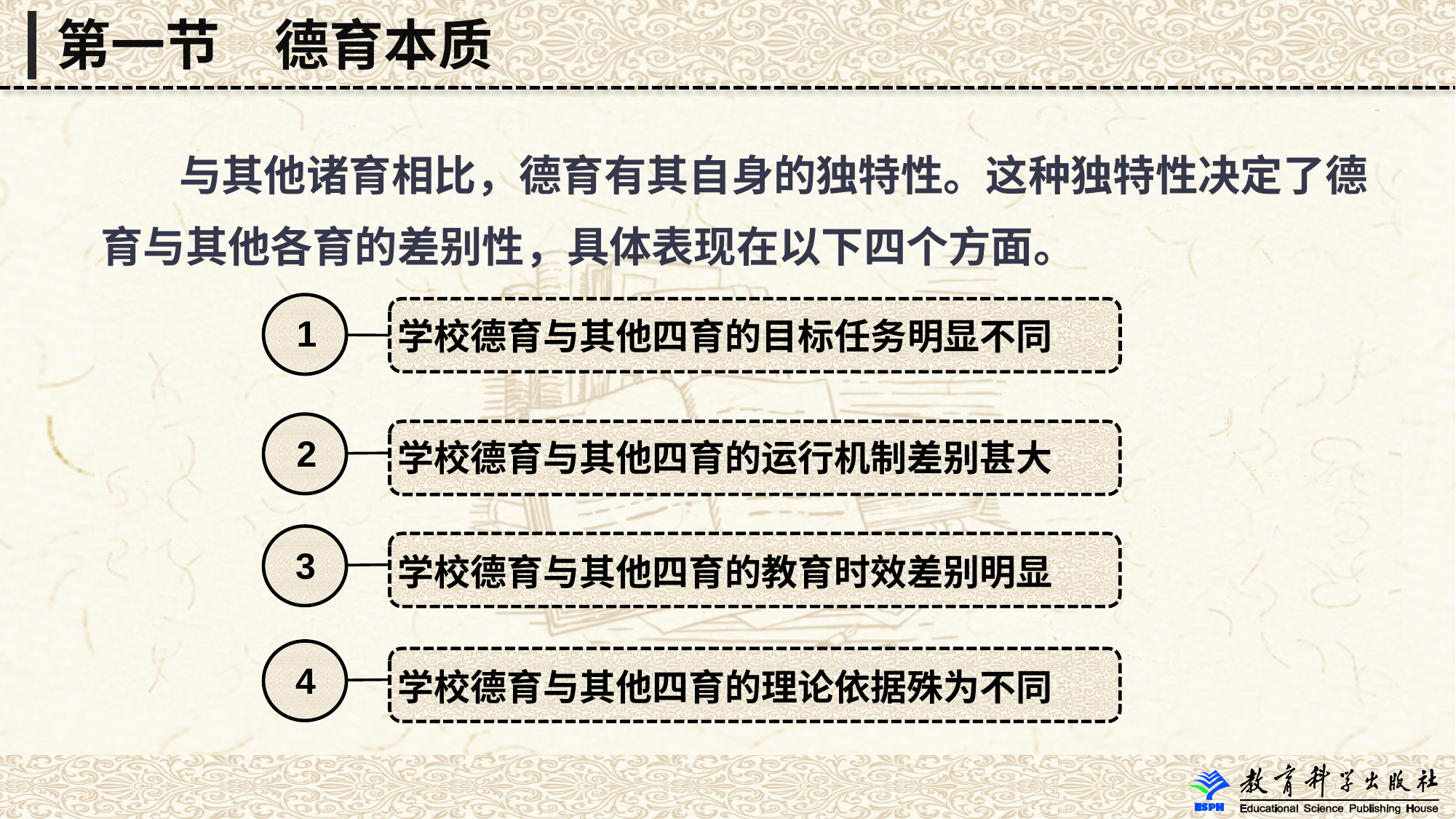

第一节　德育本质
       与其他诸育相比，德育有其自身的独特性。这种独特性决定了德育与其他各育的差别性，具体表现在以下四个方面。

1
学校德育与其他四育的目标任务明显不同

2
学校德育与其他四育的运行机制差别甚大

3
学校德育与其他四育的教育时效差别明显

4
学校德育与其他四育的理论依据殊为不同